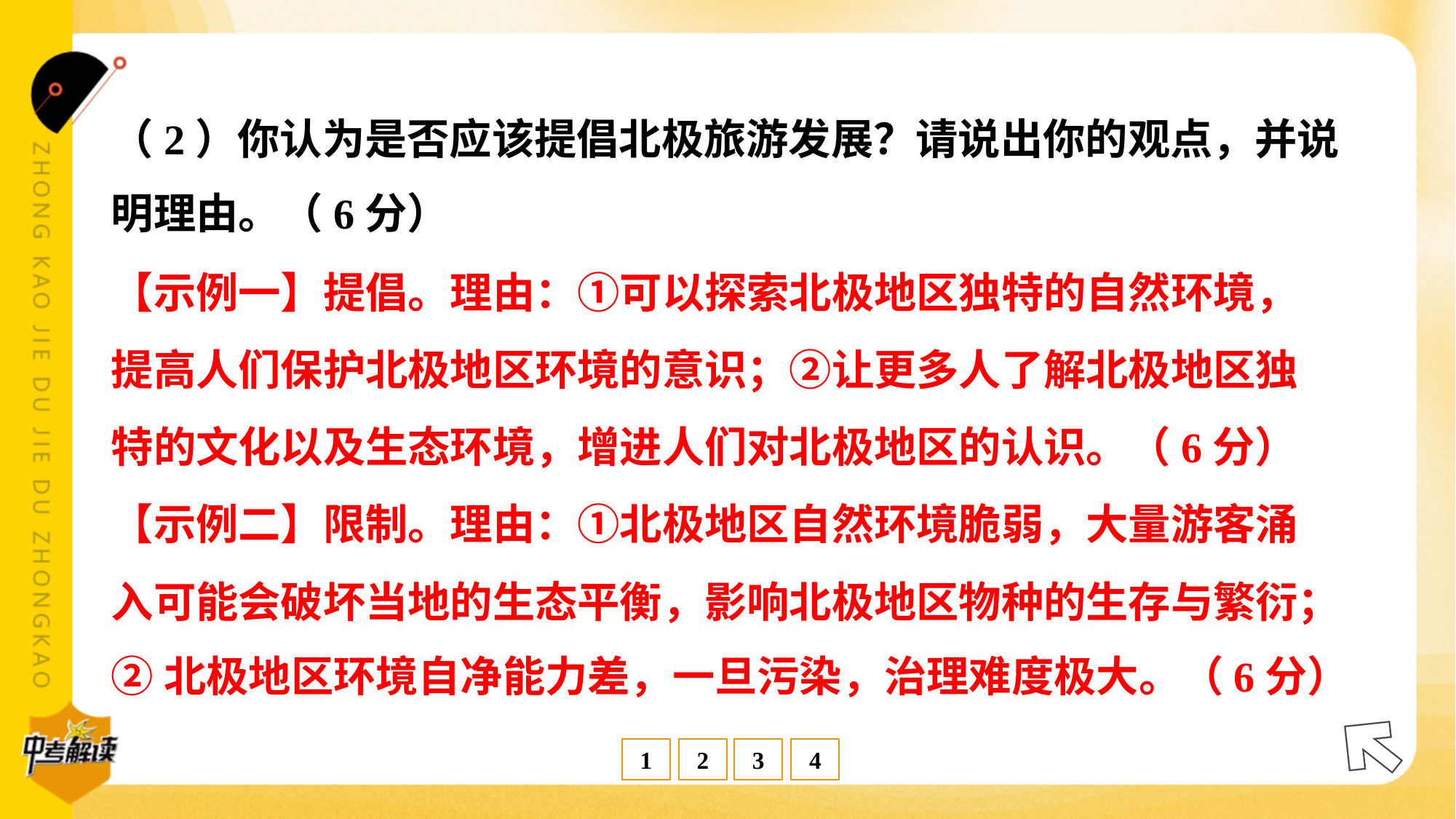

（2）你认为是否应该提倡北极旅游发展？请说出你的观点，并说
明理由。（6分）
【示例一】提倡。理由：①可以探索北极地区独特的自然环境，
提高人们保护北极地区环境的意识；②让更多人了解北极地区独
特的文化以及生态环境，增进人们对北极地区的认识。（6分）
【示例二】限制。理由：①北极地区自然环境脆弱，大量游客涌
入可能会破坏当地的生态平衡，影响北极地区物种的生存与繁衍；
②北极地区环境自净能力差，一旦污染，治理难度极大。（6分）